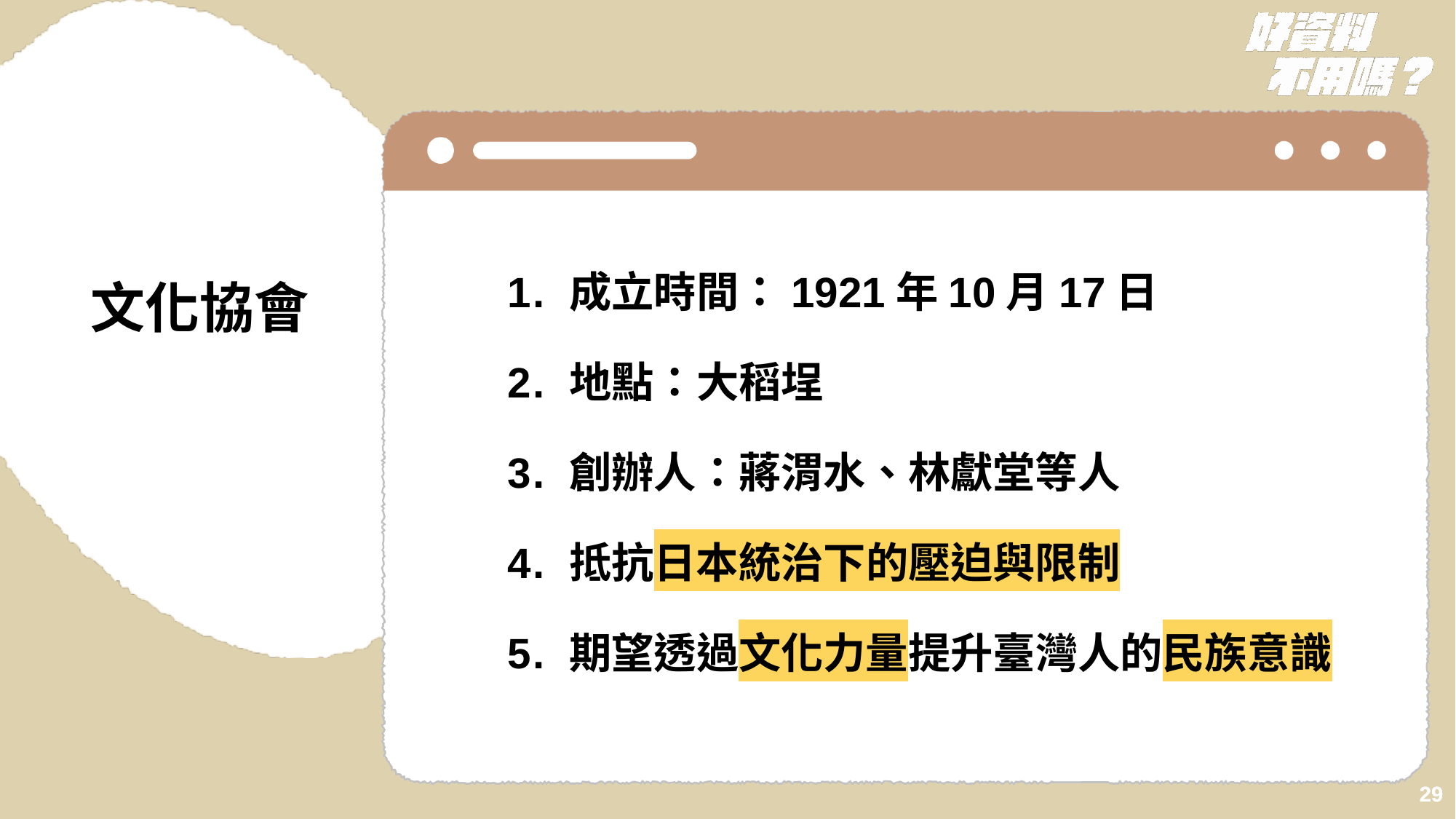

文化協會
成立時間：1921年10月17日

地點：大稻埕

創辦人：蔣渭水、林獻堂等人

抵抗日本統治下的壓迫與限制

期望透過文化力量提升臺灣人的民族意識